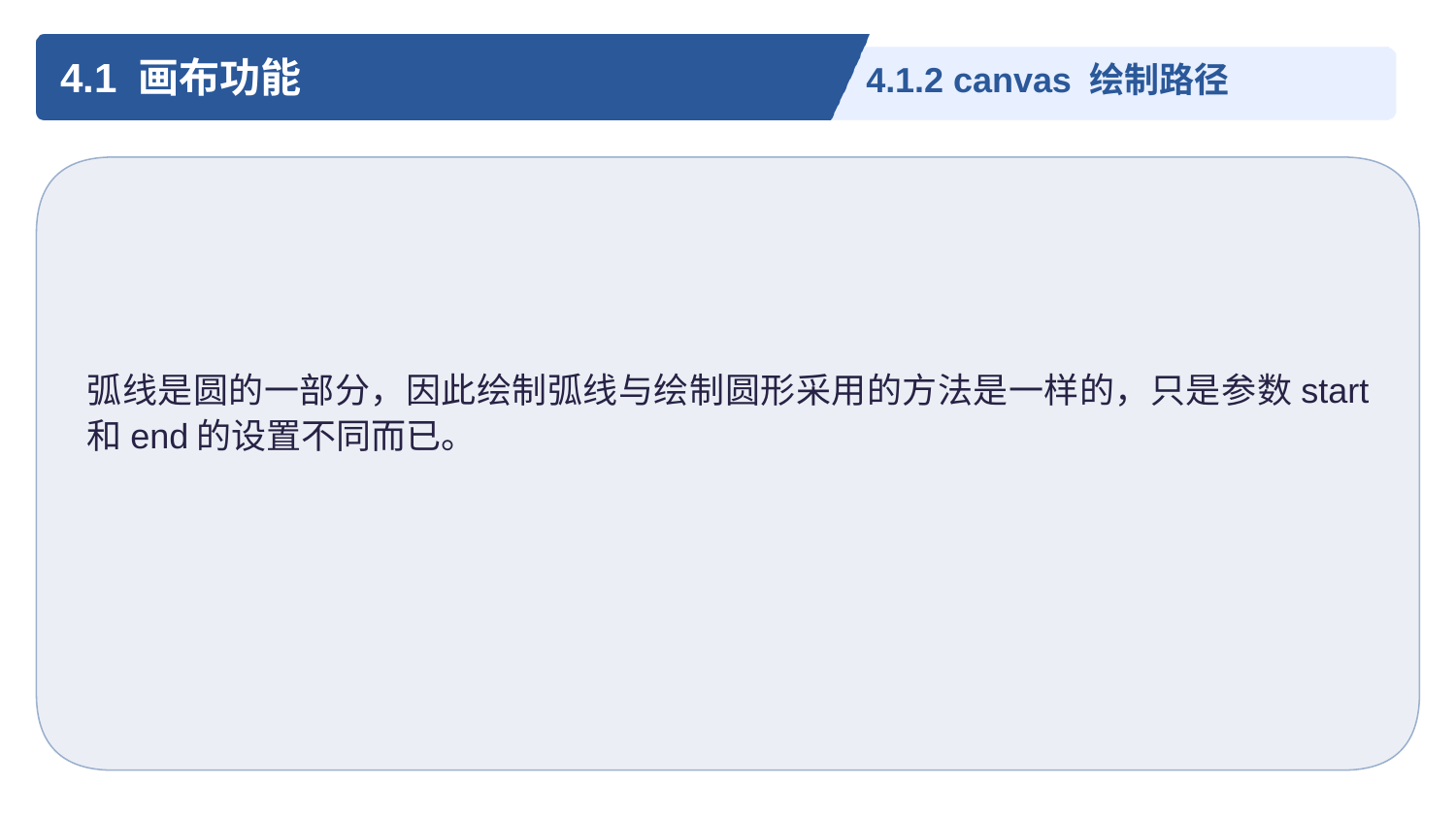

4.1 画布功能
4.1.2 canvas 绘制路径

弧线是圆的一部分，因此绘制弧线与绘制圆形采用的方法是一样的，只是参数start 和end的设置不同而已。